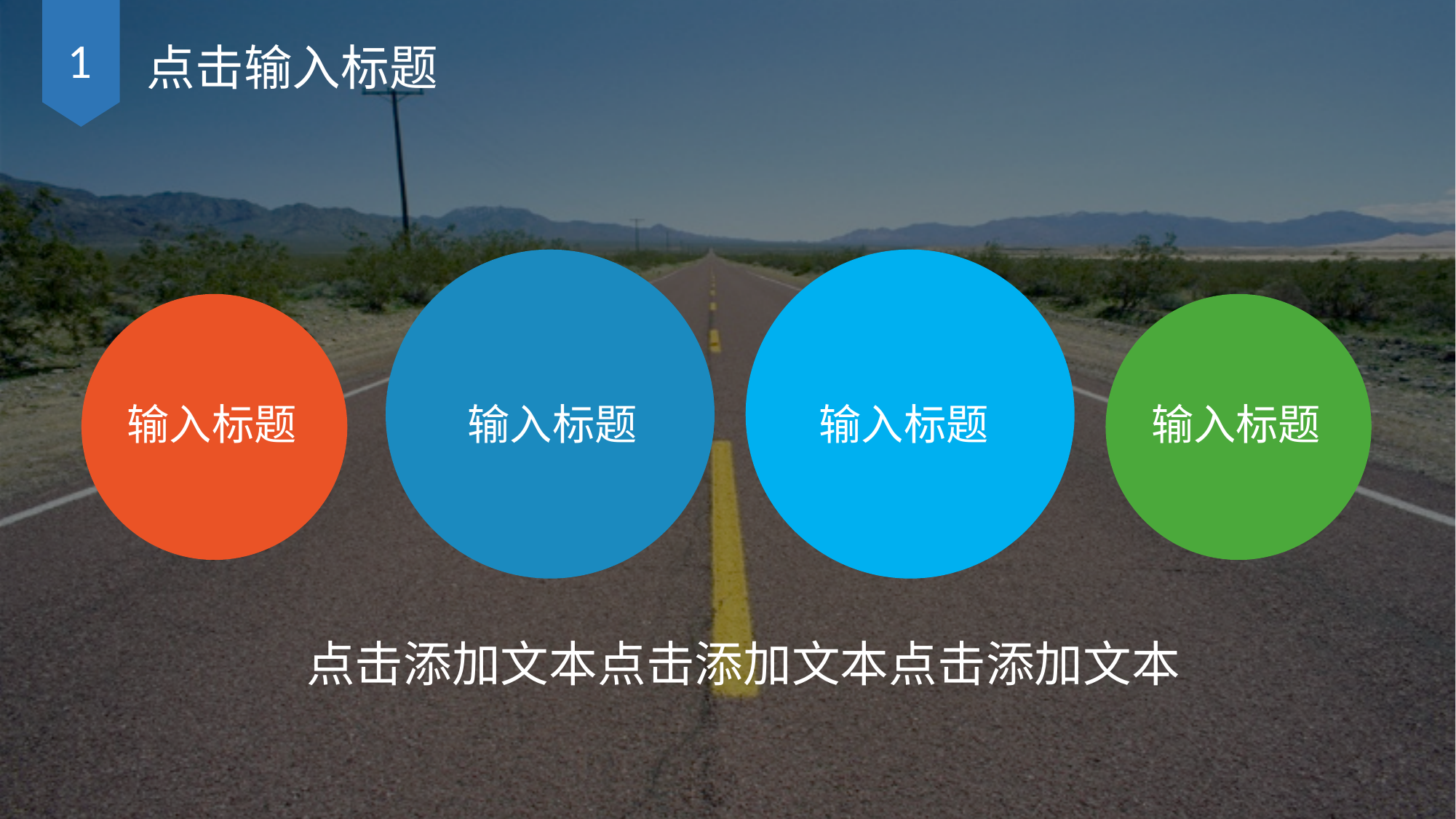

1
点击输入标题

输入标题
输入标题
输入标题
输入标题
点击添加文本点击添加文本点击添加文本